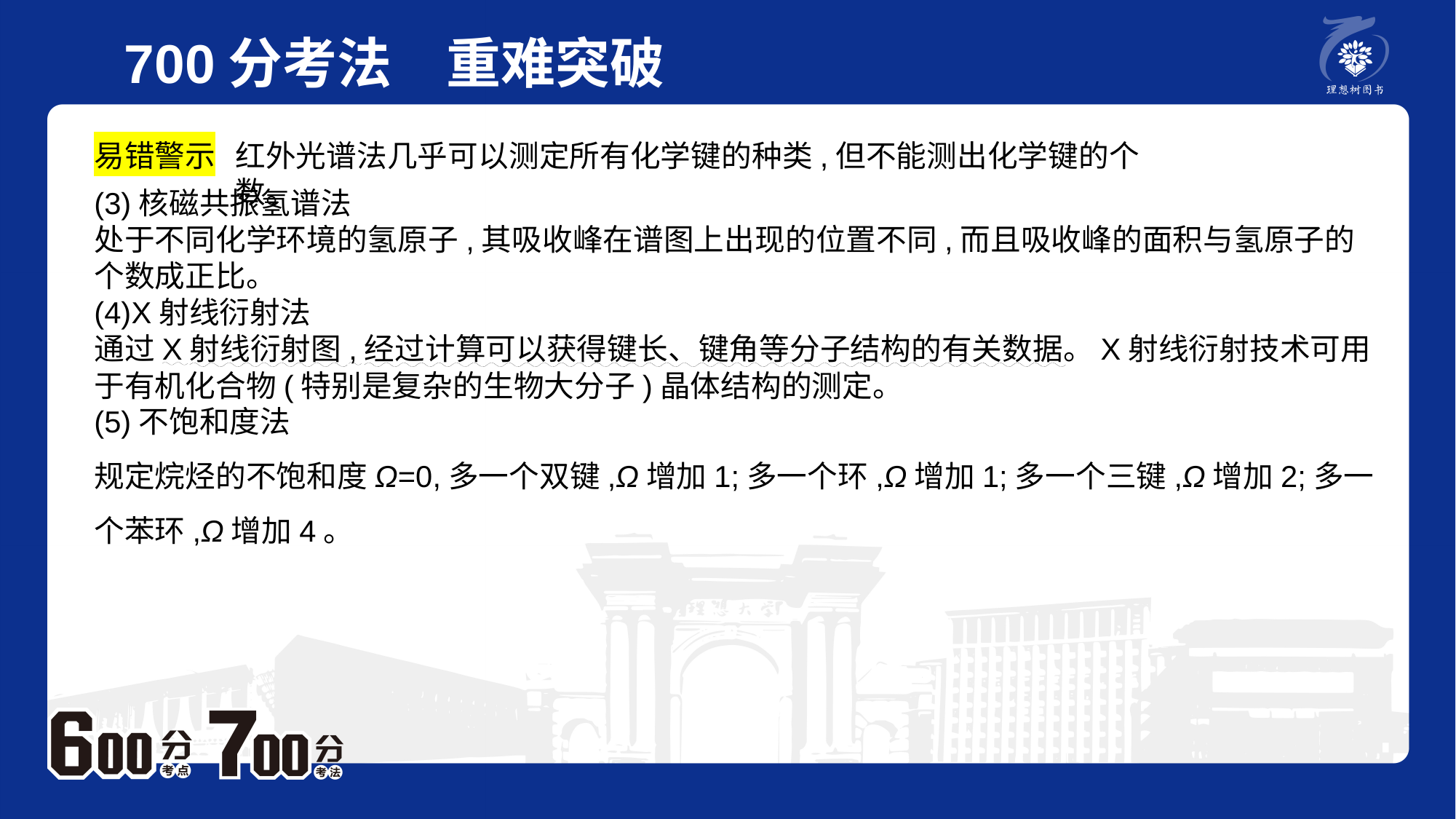

700分考法　重难突破
易错警示
红外光谱法几乎可以测定所有化学键的种类,但不能测出化学键的个数。
(3)核磁共振氢谱法处于不同化学环境的氢原子,其吸收峰在谱图上出现的位置不同,而且吸收峰的面积与氢原子的个数成正比。(4)X射线衍射法通过X射线衍射图,经过计算可以获得键长、键角等分子结构的有关数据。X射线衍射技术可用于有机化合物(特别是复杂的生物大分子)晶体结构的测定。(5)不饱和度法规定烷烃的不饱和度Ω=0,多一个双键,Ω增加1;多一个环,Ω增加1;多一个三键,Ω增加2;多一个苯环,Ω增加4。